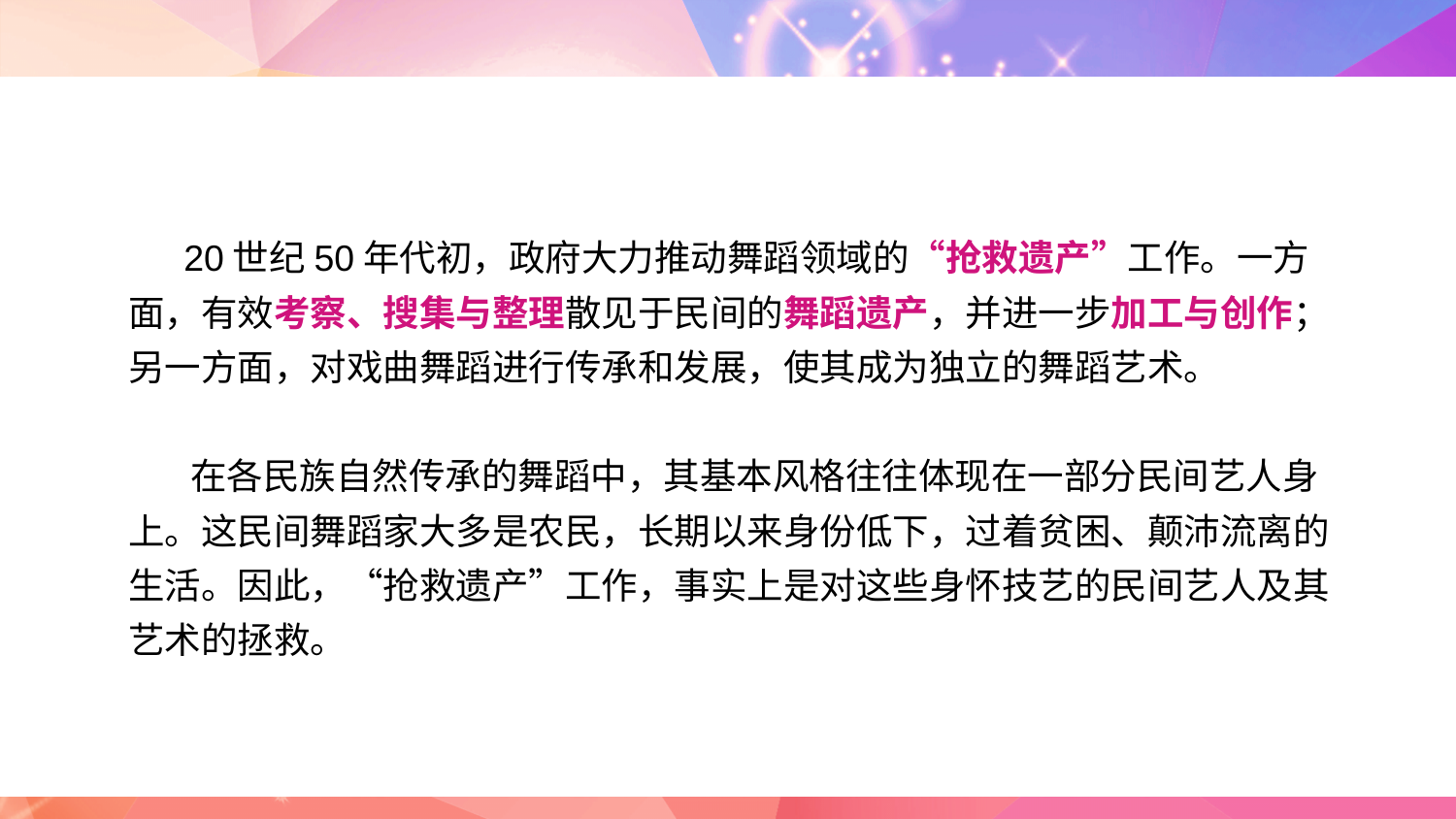

20世纪50年代初，政府大力推动舞蹈领域的“抢救遗产”工作。一方面，有效考察、搜集与整理散见于民间的舞蹈遗产，并进一步加工与创作；另一方面，对戏曲舞蹈进行传承和发展，使其成为独立的舞蹈艺术。

 在各民族自然传承的舞蹈中，其基本风格往往体现在一部分民间艺人身上。这民间舞蹈家大多是农民，长期以来身份低下，过着贫困、颠沛流离的生活。因此，“抢救遗产”工作，事实上是对这些身怀技艺的民间艺人及其艺术的拯救。